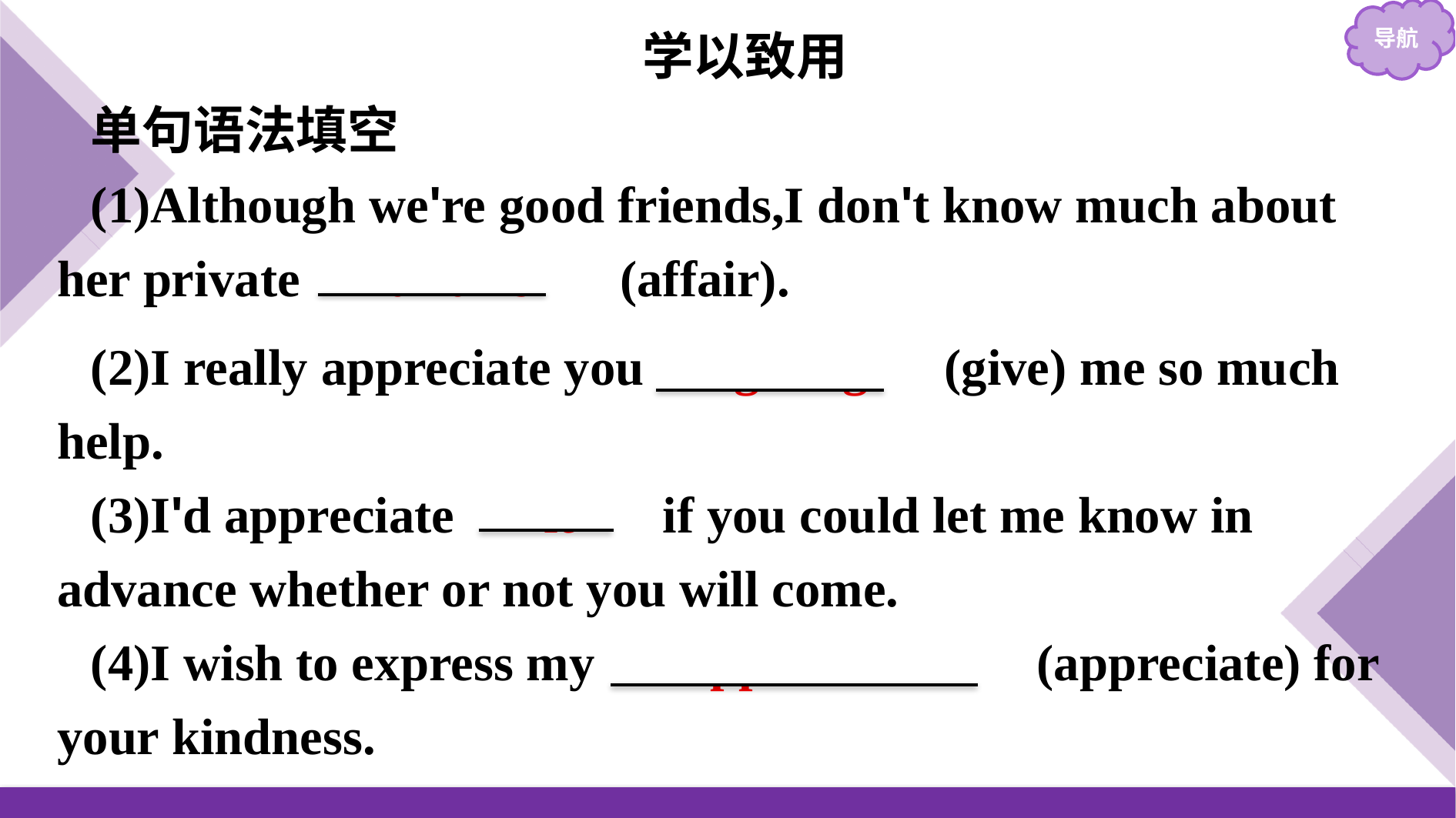

学以致用
单句语法填空
(1)Although we're good friends,I don't know much about her private 　affairs　 (affair).

(2)I really appreciate you 　giving　(give) me so much help.
(3)I'd appreciate 　it　 if you could let me know in advance whether or not you will come.
(4)I wish to express my 　appreciation　(appreciate) for your kindness.